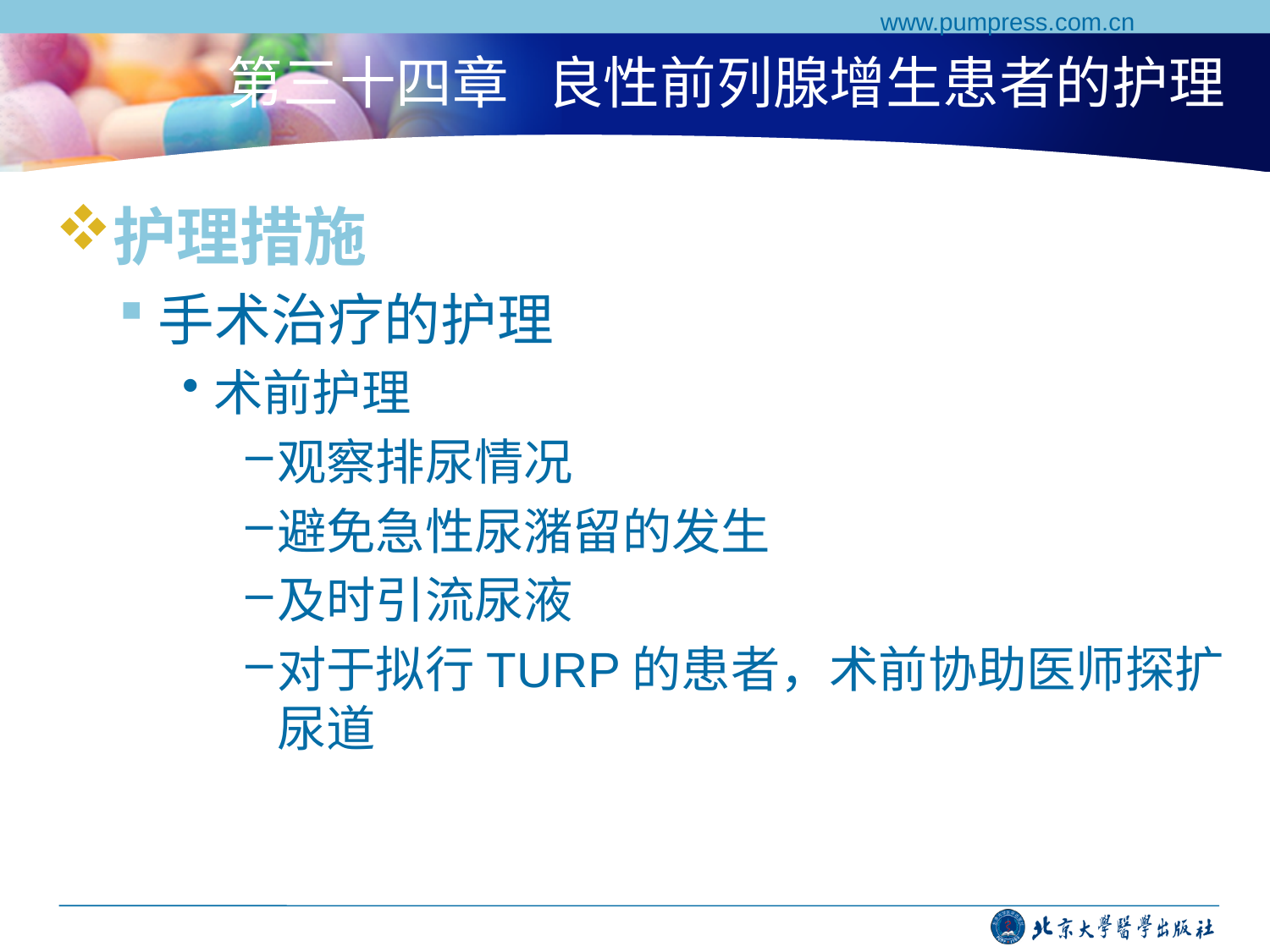

www.pumpress.com.cn
# 第三十四章   良性前列腺增生患者的护理
护理措施
手术治疗的护理
术前护理
观察排尿情况
避免急性尿潴留的发生
及时引流尿液
对于拟行TURP的患者，术前协助医师探扩尿道